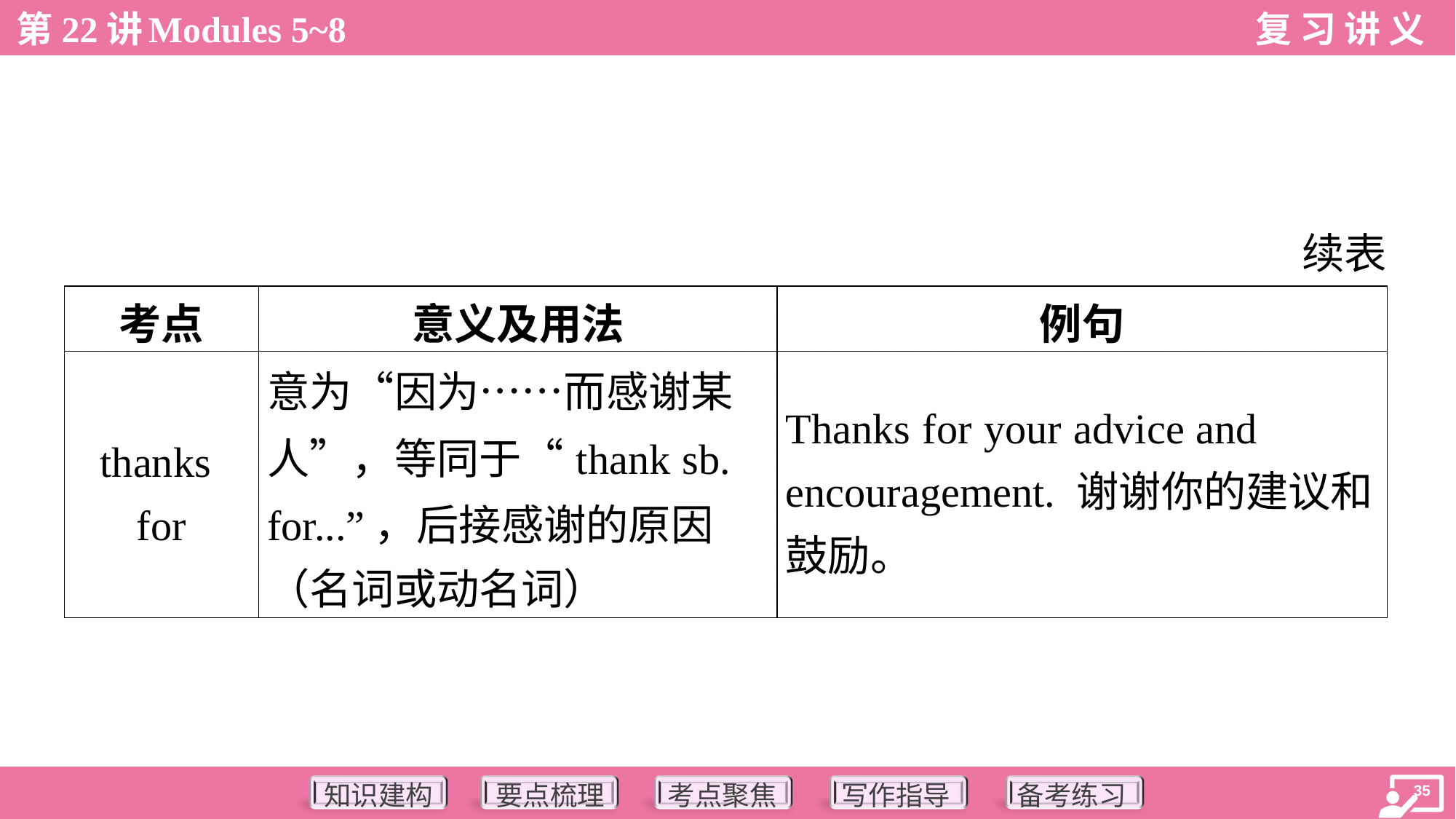

续表
| 考点 | 意义及用法 | 例句 |
| --- | --- | --- |
| thanks for | 意为“因为……而感谢某 人”，等同于“thank sb. for...”，后接感谢的原因 （名词或动名词） | Thanks for your advice and encouragement. 谢谢你的建议和 鼓励。 |